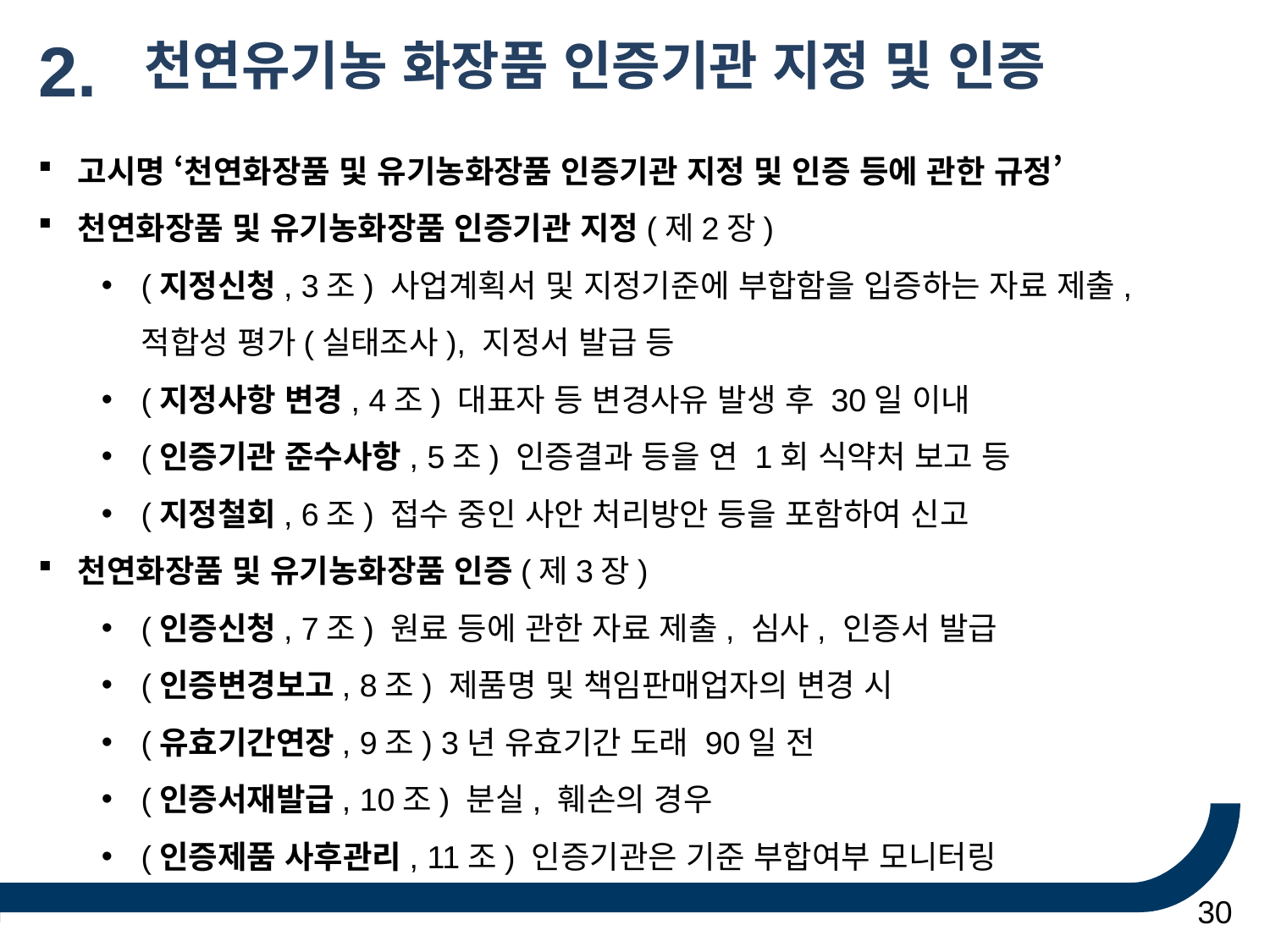

2.
 천연유기농 화장품 인증기관 지정 및 인증
고시명 ‘천연화장품 및 유기농화장품 인증기관 지정 및 인증 등에 관한 규정’
천연화장품 및 유기농화장품 인증기관 지정(제2장)
(지정신청, 3조) 사업계획서 및 지정기준에 부합함을 입증하는 자료 제출, 적합성 평가(실태조사), 지정서 발급 등
(지정사항 변경, 4조) 대표자 등 변경사유 발생 후 30일 이내
(인증기관 준수사항, 5조) 인증결과 등을 연 1회 식약처 보고 등
(지정철회, 6조) 접수 중인 사안 처리방안 등을 포함하여 신고
천연화장품 및 유기농화장품 인증(제3장)
(인증신청, 7조) 원료 등에 관한 자료 제출, 심사, 인증서 발급
(인증변경보고, 8조) 제품명 및 책임판매업자의 변경 시
(유효기간연장, 9조) 3년 유효기간 도래 90일 전
(인증서재발급, 10조) 분실, 훼손의 경우
(인증제품 사후관리, 11조) 인증기관은 기준 부합여부 모니터링
30